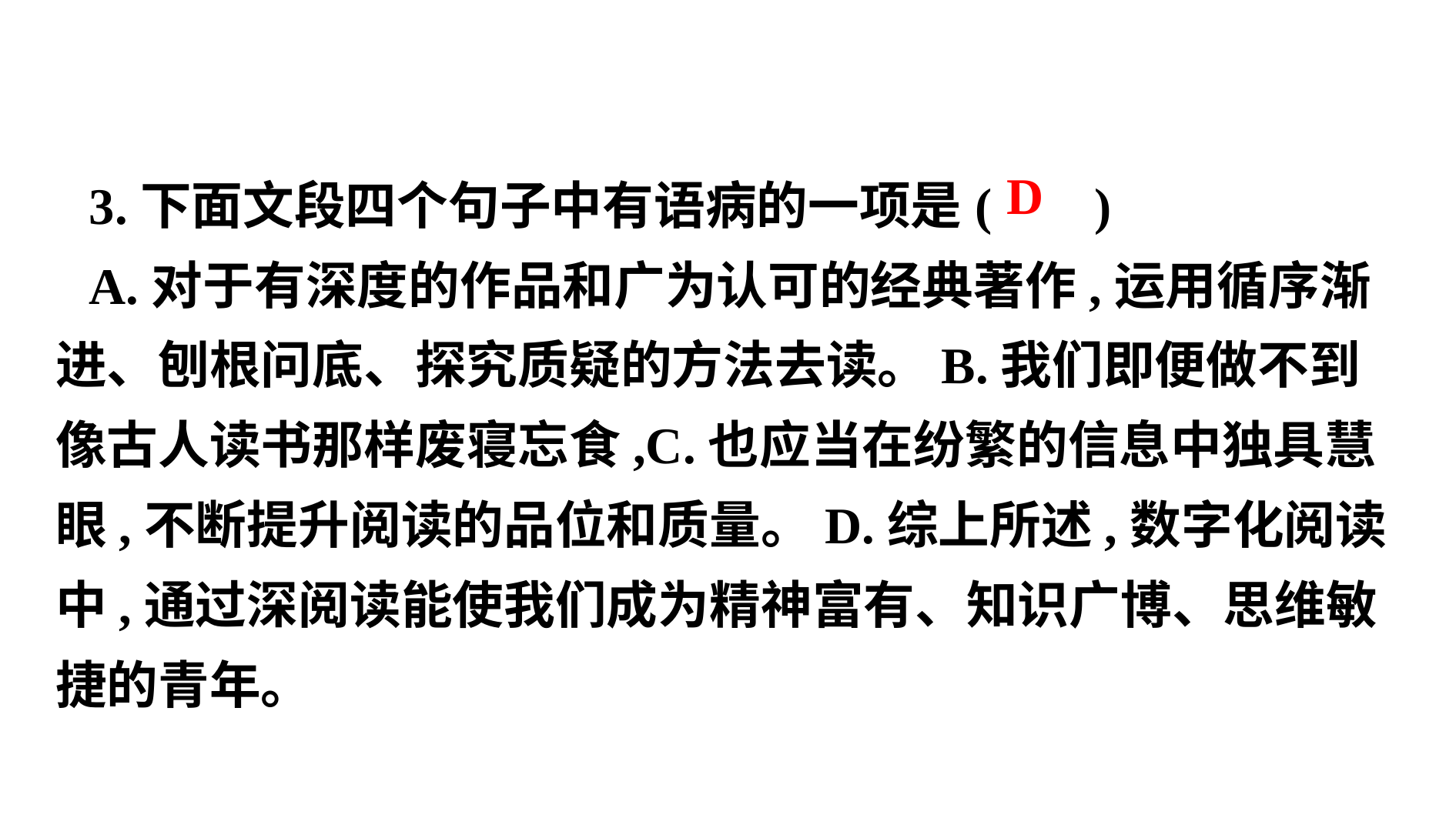

3.下面文段四个句子中有语病的一项是(        )
A.对于有深度的作品和广为认可的经典著作,运用循序渐进、刨根问底、探究质疑的方法去读。B.我们即便做不到像古人读书那样废寝忘食,C.也应当在纷繁的信息中独具慧眼,不断提升阅读的品位和质量。D.综上所述,数字化阅读中,通过深阅读能使我们成为精神富有、知识广博、思维敏捷的青年。

   D